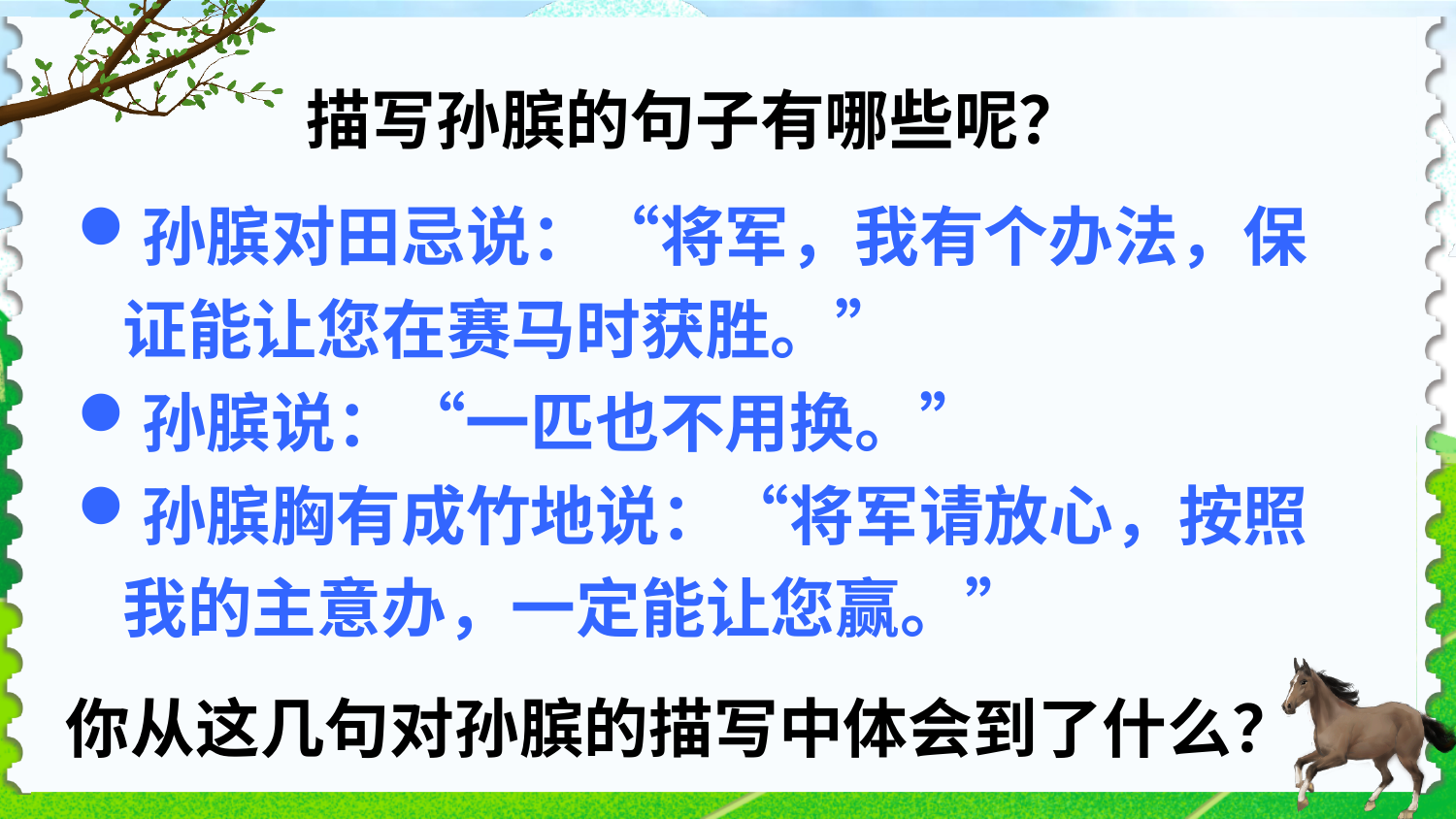

描写孙膑的句子有哪些呢？
孙膑对田忌说：“将军，我有个办法，保证能让您在赛马时获胜。”
孙膑说：“一匹也不用换。”
孙膑胸有成竹地说：“将军请放心，按照我的主意办，一定能让您赢。”
你从这几句对孙膑的描写中体会到了什么？